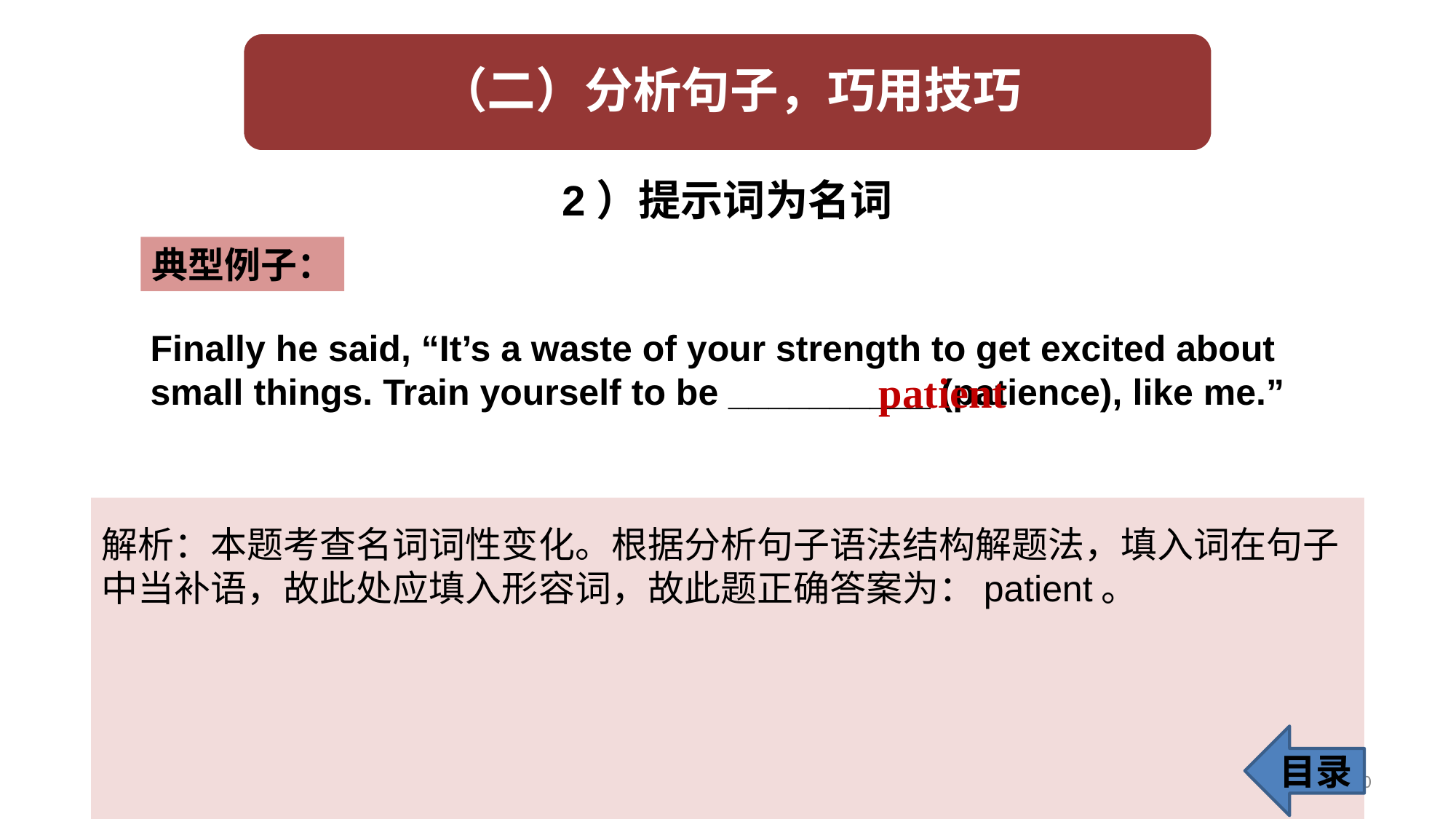

（二）分析句子，巧用技巧
2）提示词为名词
典型例子：
Finally he said, “It’s a waste of your strength to get excited about small things. Train yourself to be __________ (patience), like me.”
patient

解析：本题考查名词词性变化。根据分析句子语法结构解题法，填入词在句子中当补语，故此处应填入形容词，故此题正确答案为：patient。
目录
30